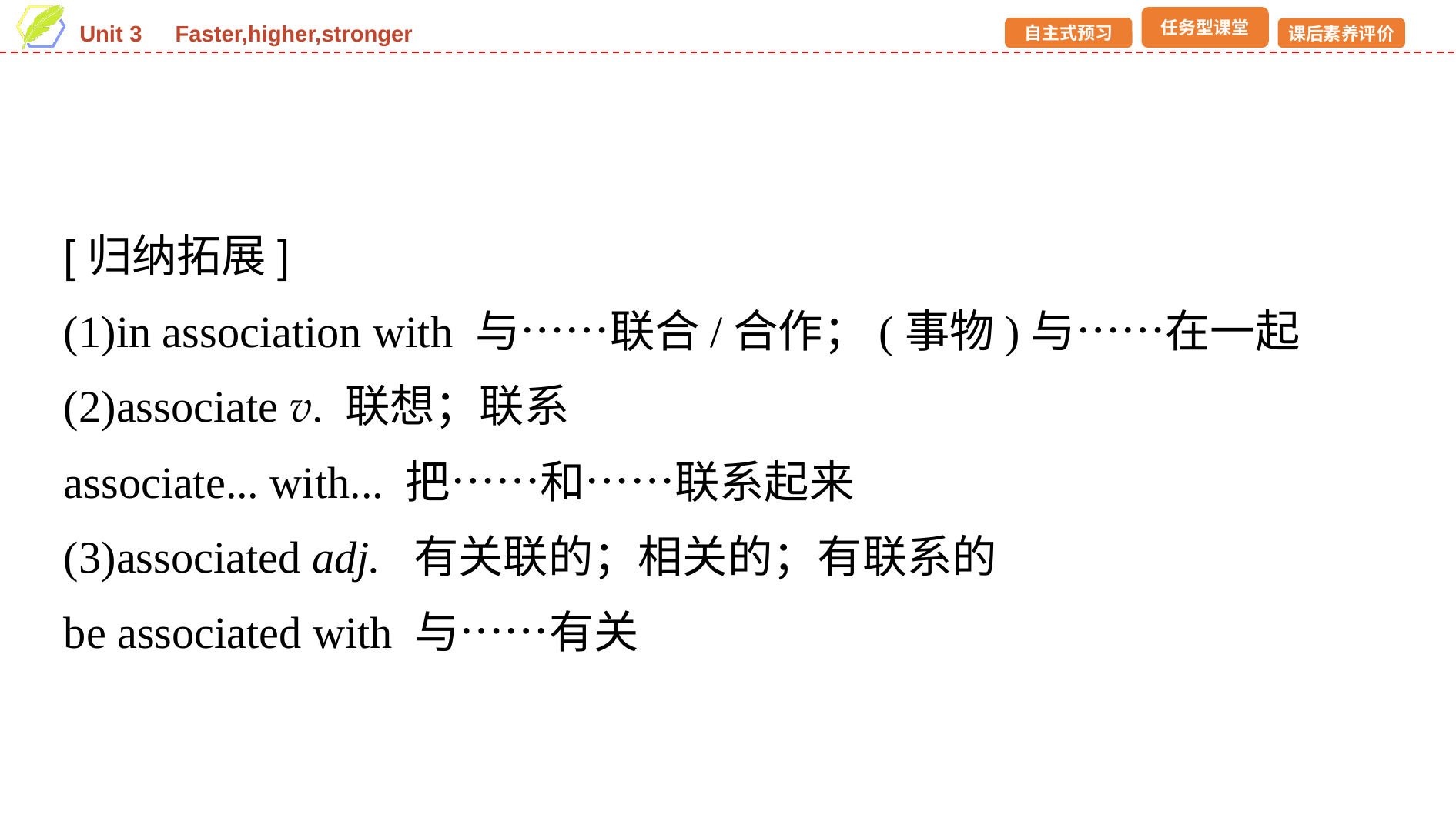

[归纳拓展]
(1)in association with 与……联合/合作；(事物)与……在一起
(2)associate v. 联想；联系
associate... with... 把……和……联系起来
(3)associated adj.  有关联的；相关的；有联系的
be associated with 与……有关